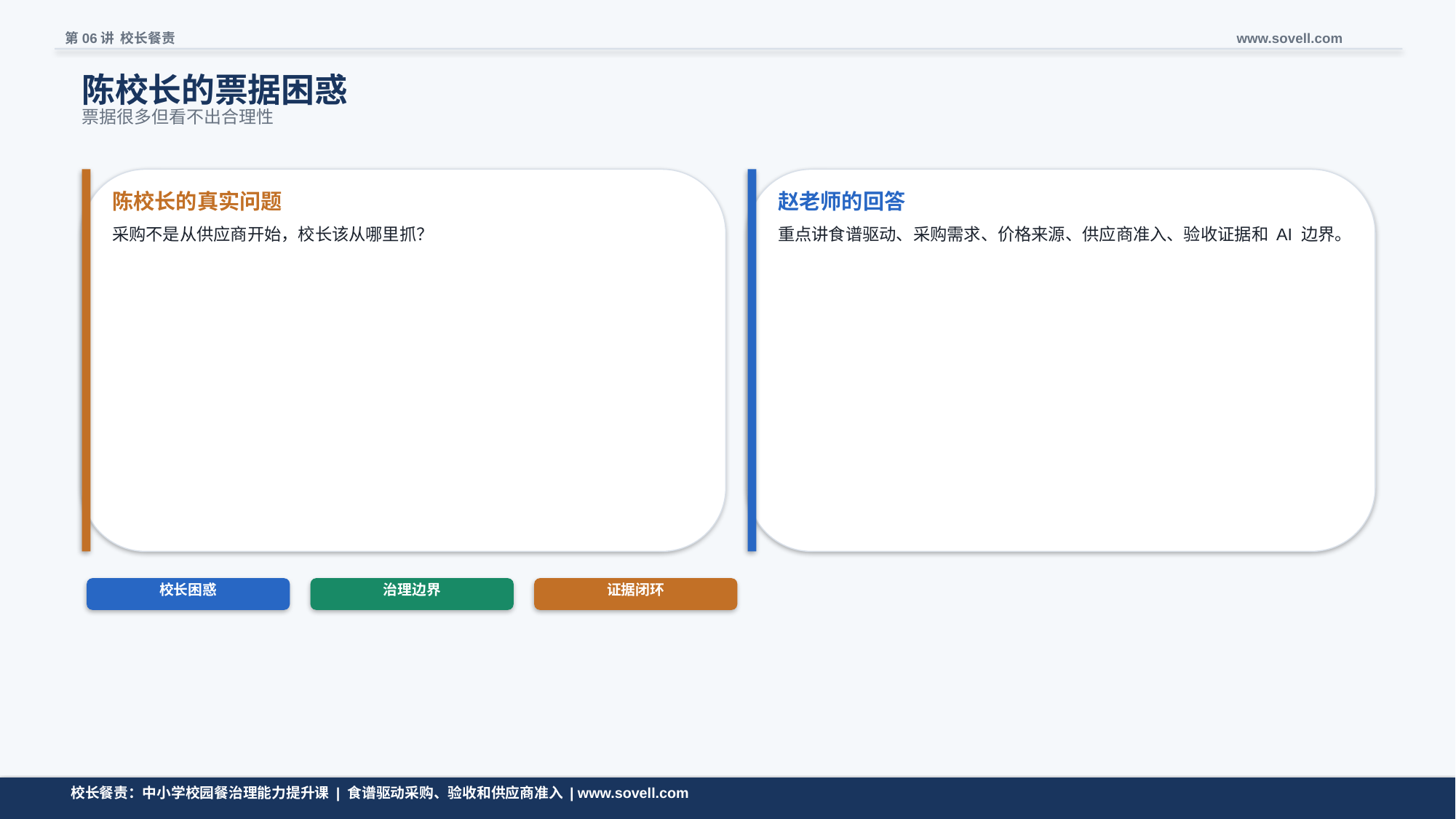

第06讲  校长餐责
www.sovell.com

陈校长的票据困惑
票据很多但看不出合理性

陈校长的真实问题
赵老师的回答
采购不是从供应商开始，校长该从哪里抓？
重点讲食谱驱动、采购需求、价格来源、供应商准入、验收证据和 AI 边界。

校长困惑
治理边界
证据闭环

问题先收窄，再进入模型。
校长餐责：中小学校园餐治理能力提升课 | 食谱驱动采购、验收和供应商准入 | www.sovell.com